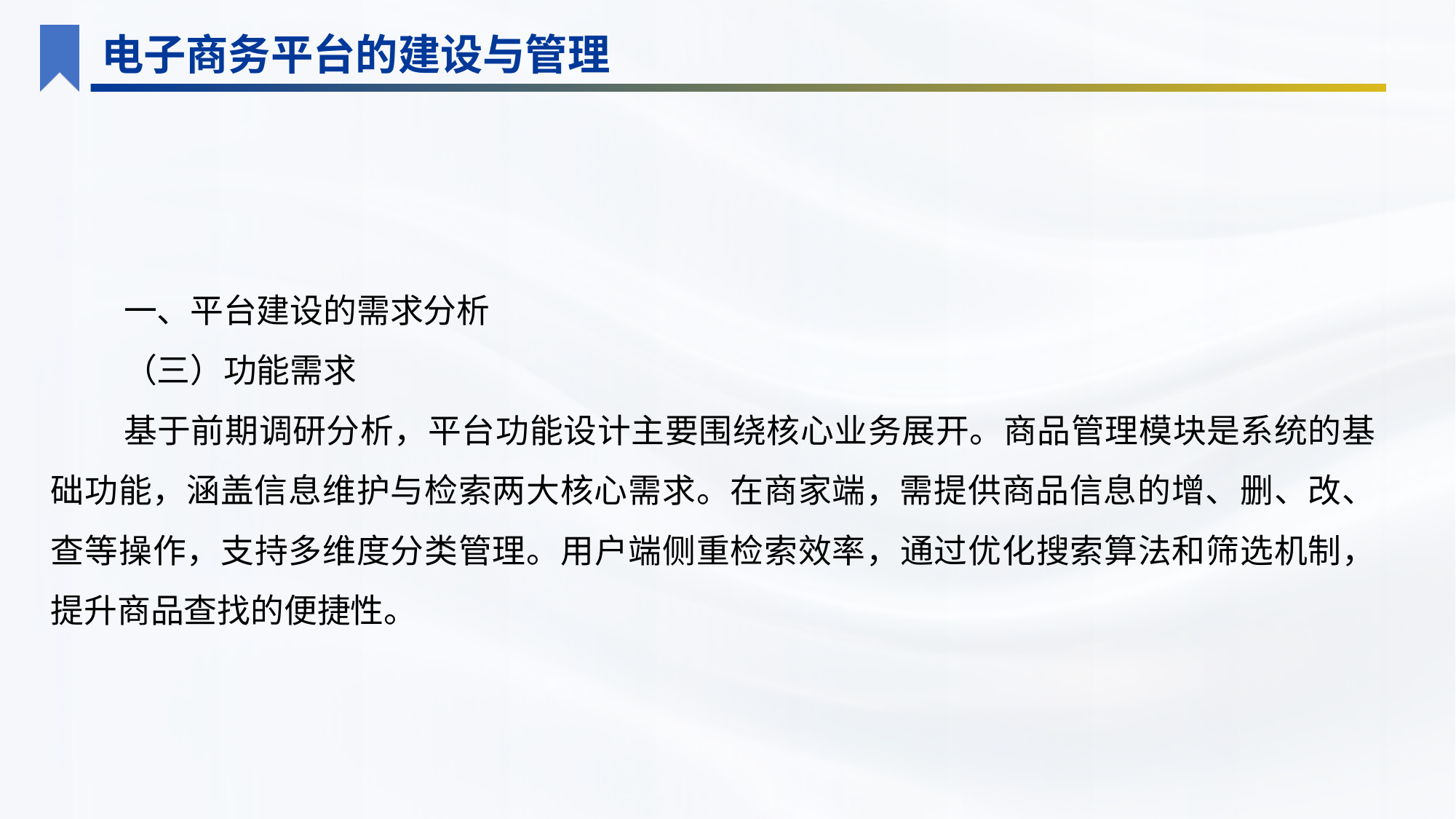

电子商务平台的建设与管理
一、平台建设的需求分析
（三）功能需求
基于前期调研分析，平台功能设计主要围绕核心业务展开。商品管理模块是系统的基础功能，涵盖信息维护与检索两大核心需求。在商家端，需提供商品信息的增、删、改、查等操作，支持多维度分类管理。用户端侧重检索效率，通过优化搜索算法和筛选机制，提升商品查找的便捷性。